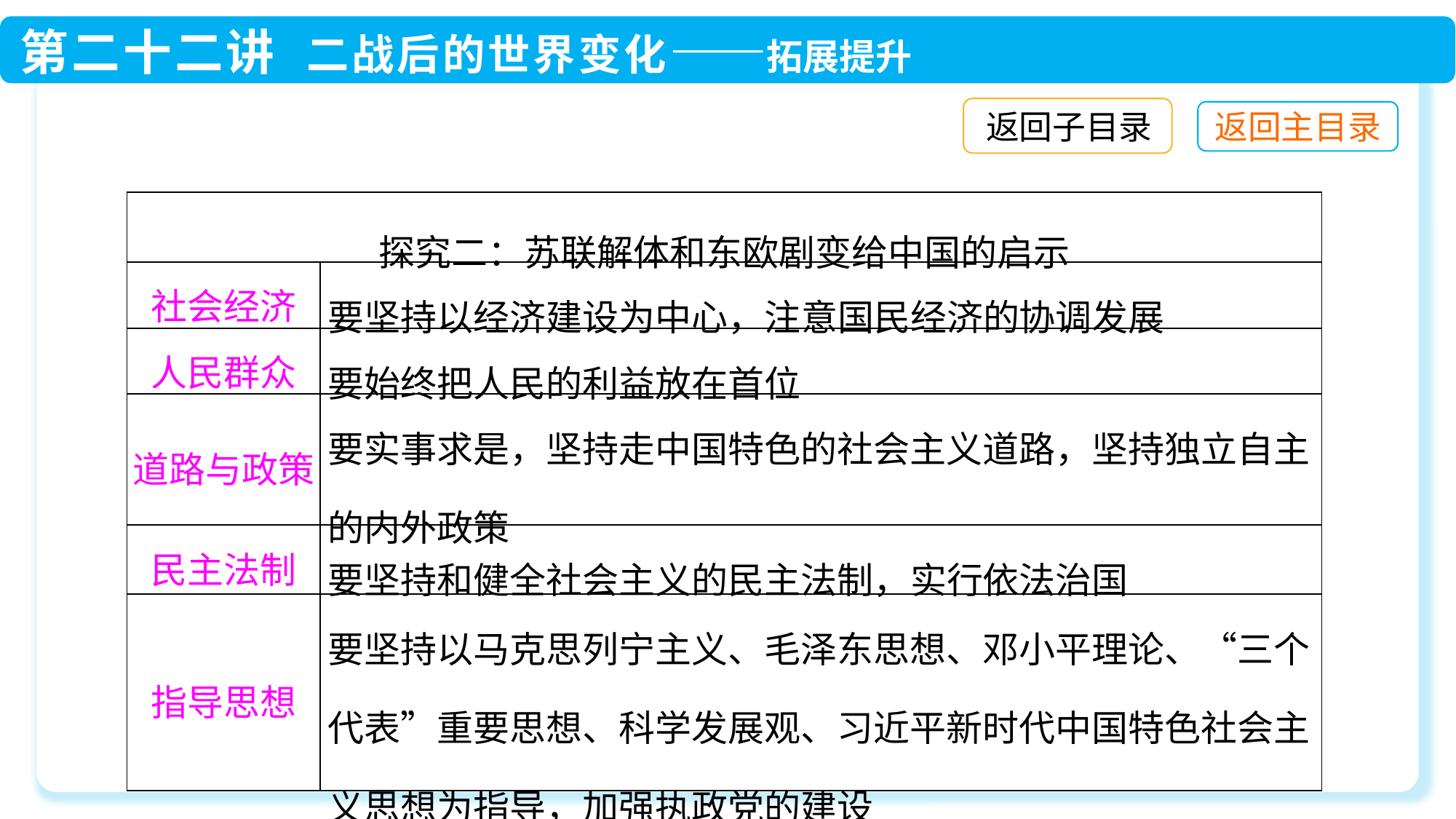

返回子目录
| 探究二：苏联解体和东欧剧变给中国的启示 |  |
| --- | --- |
| 社会经济 | 要坚持以经济建设为中心，注意国民经济的协调发展 |
| 人民群众 | 要始终把人民的利益放在首位 |
| 道路与政策 | 要实事求是，坚持走中国特色的社会主义道路，坚持独立自主的内外政策 |
| 民主法制 | 要坚持和健全社会主义的民主法制，实行依法治国 |
| 指导思想 | 要坚持以马克思列宁主义、毛泽东思想、邓小平理论、“三个代表”重要思想、科学发展观、习近平新时代中国特色社会主义思想为指导，加强执政党的建设 |